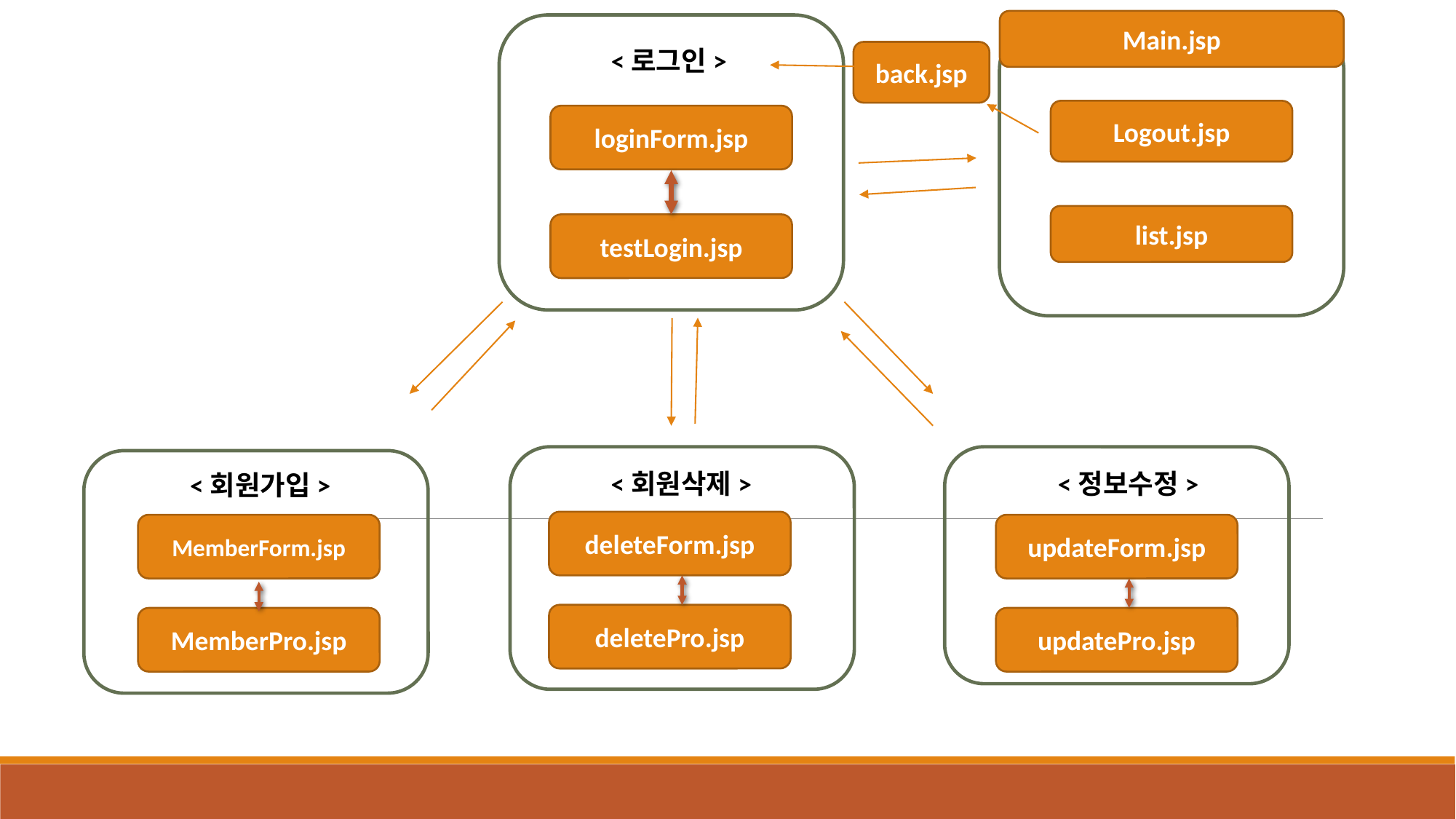

Main.jsp

<로그인>
back.jsp
Logout.jsp
loginForm.jsp
list.jsp
testLogin.jsp

<회원삭제>
<정보수정>
<회원가입>
deleteForm.jsp
MemberForm.jsp
updateForm.jsp
deletePro.jsp
MemberPro.jsp
updatePro.jsp